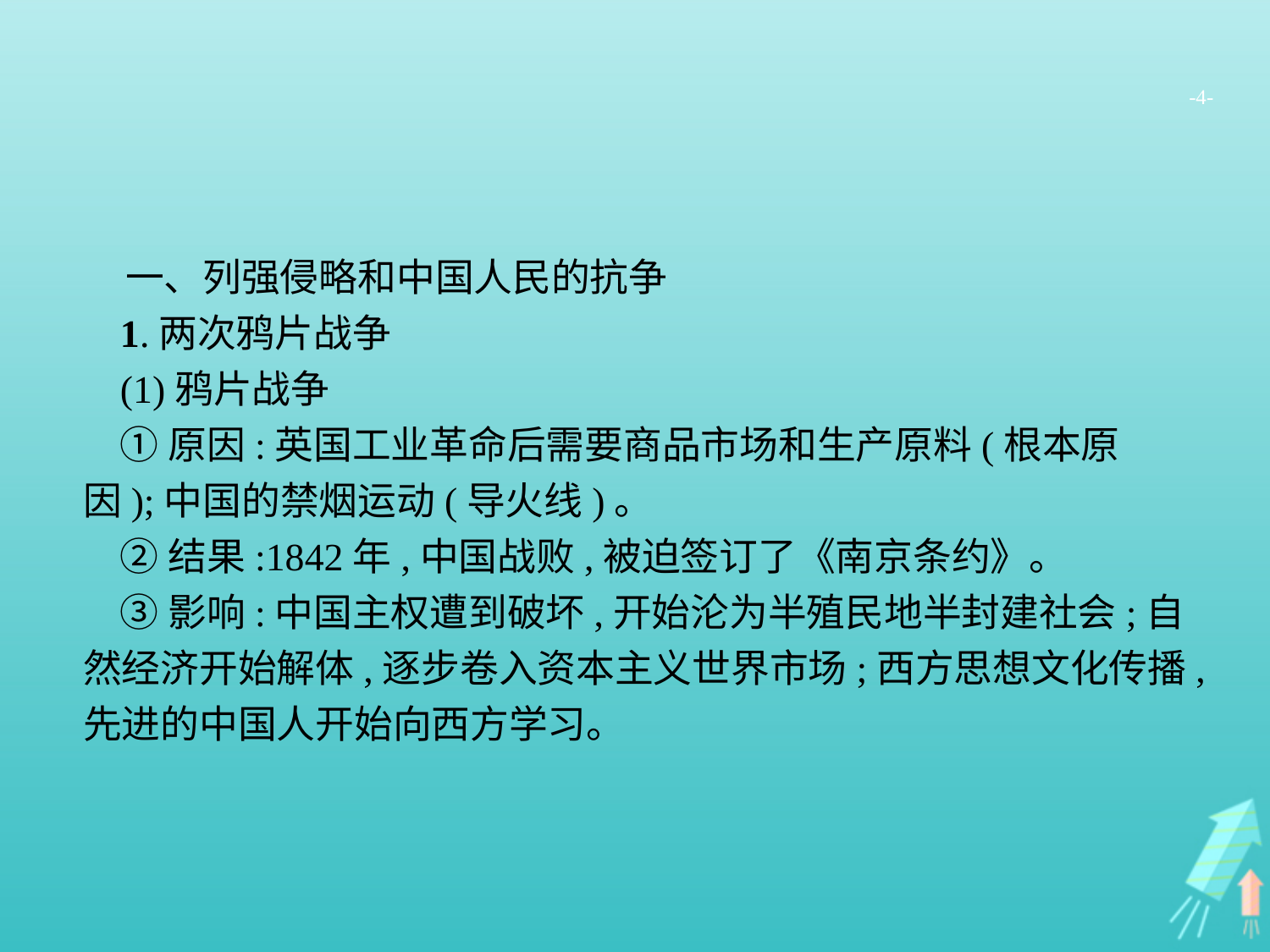

-4-
一、列强侵略和中国人民的抗争
1.两次鸦片战争
(1)鸦片战争
①原因:英国工业革命后需要商品市场和生产原料(根本原因);中国的禁烟运动(导火线)。
②结果:1842年,中国战败,被迫签订了《南京条约》。
③影响:中国主权遭到破坏,开始沦为半殖民地半封建社会;自然经济开始解体,逐步卷入资本主义世界市场;西方思想文化传播,先进的中国人开始向西方学习。